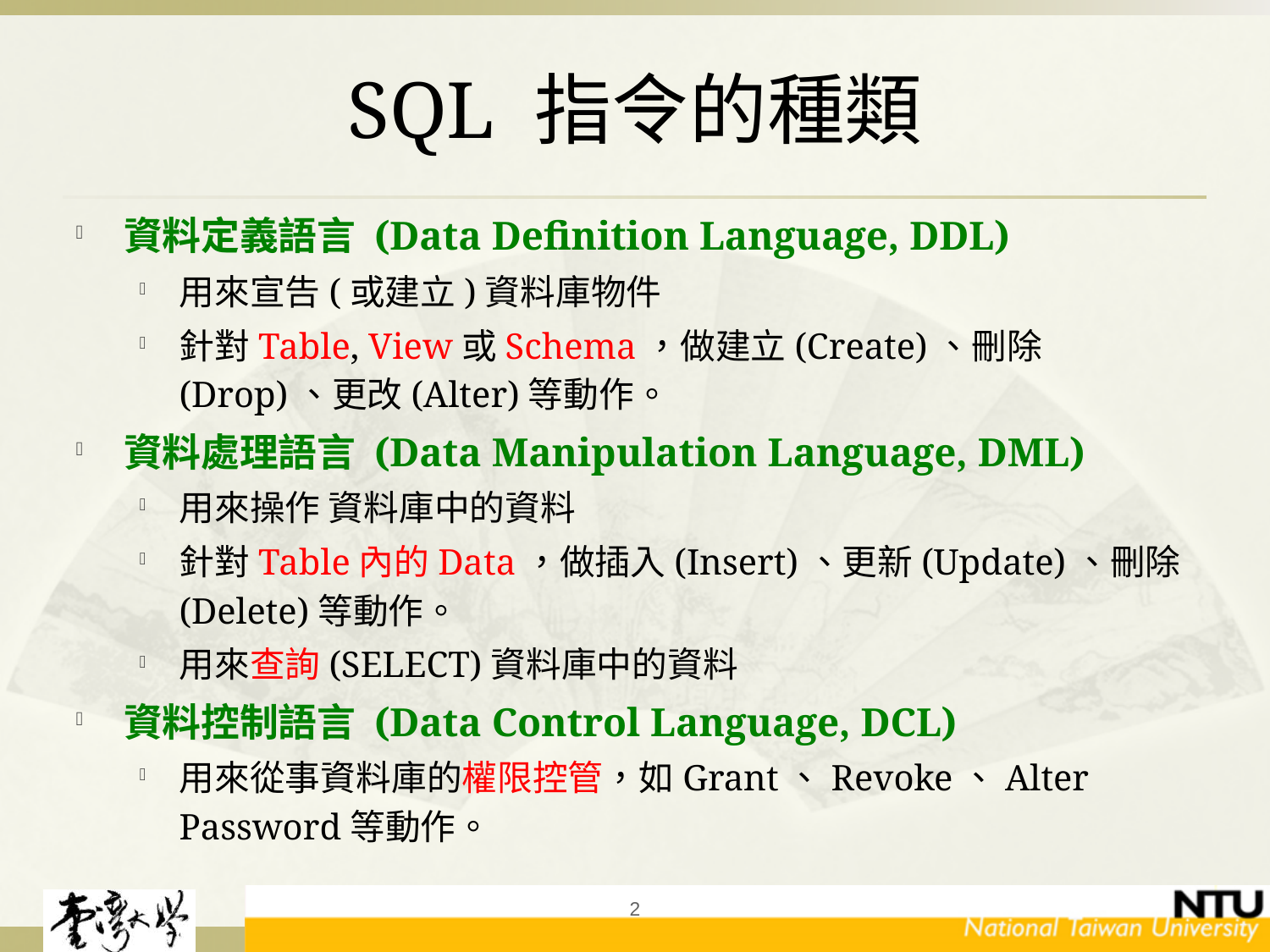

# SQL 指令的種類
資料定義語言 (Data Definition Language, DDL)
用來宣告(或建立)資料庫物件
針對Table, View或Schema，做建立(Create)、刪除(Drop)、更改(Alter)等動作。
資料處理語言 (Data Manipulation Language, DML)
用來操作 資料庫中的資料
針對Table內的Data，做插入(Insert)、更新(Update)、刪除(Delete)等動作。
用來查詢(SELECT)資料庫中的資料
資料控制語言 (Data Control Language, DCL)
用來從事資料庫的權限控管，如Grant、Revoke、Alter Password等動作。

2